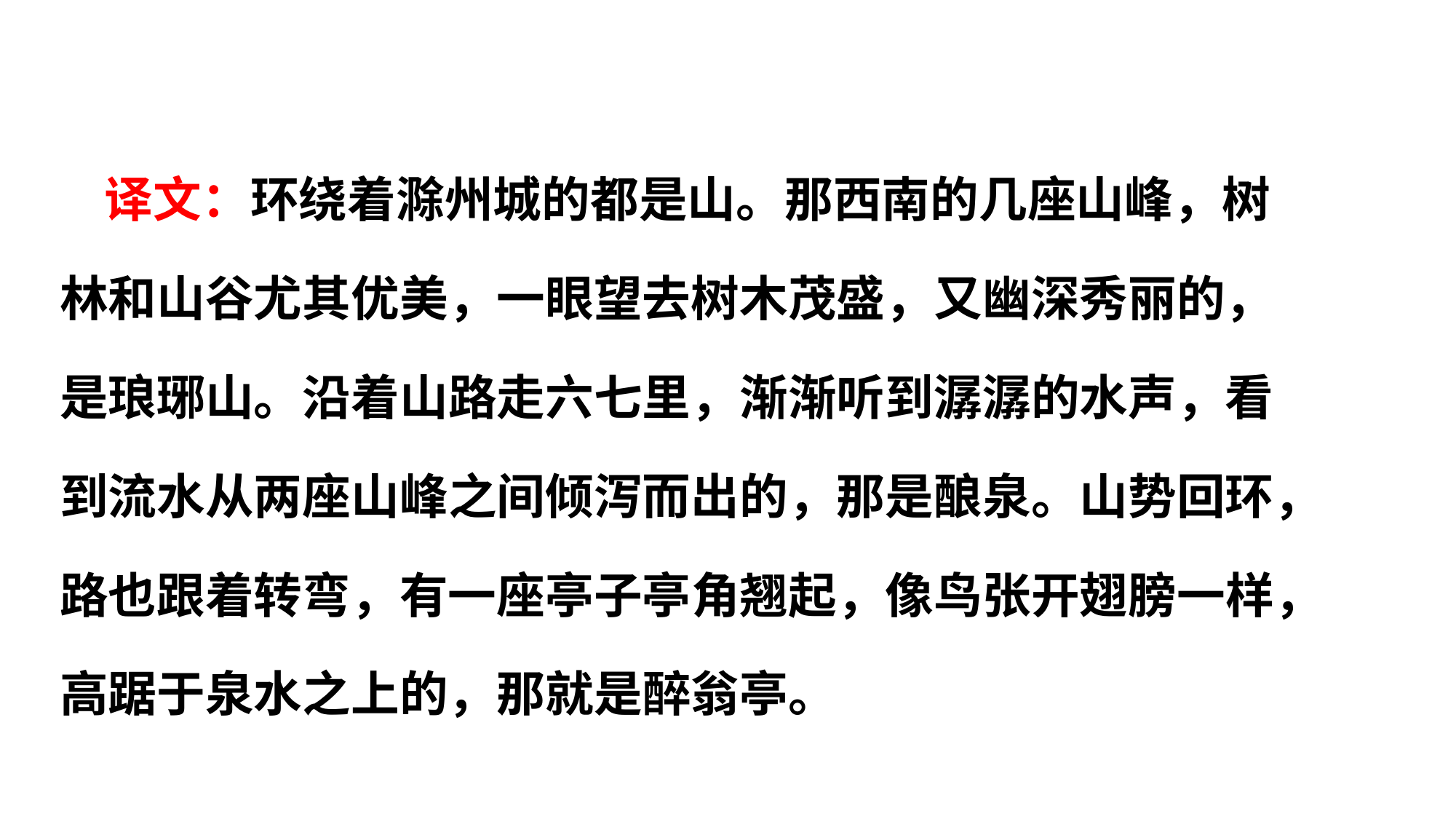

译文：环绕着滁州城的都是山。那西南的几座山峰，树林和山谷尤其优美，一眼望去树木茂盛，又幽深秀丽的，是琅琊山。沿着山路走六七里，渐渐听到潺潺的水声，看到流水从两座山峰之间倾泻而出的，那是酿泉。山势回环，路也跟着转弯，有一座亭子亭角翘起，像鸟张开翅膀一样，高踞于泉水之上的，那就是醉翁亭。